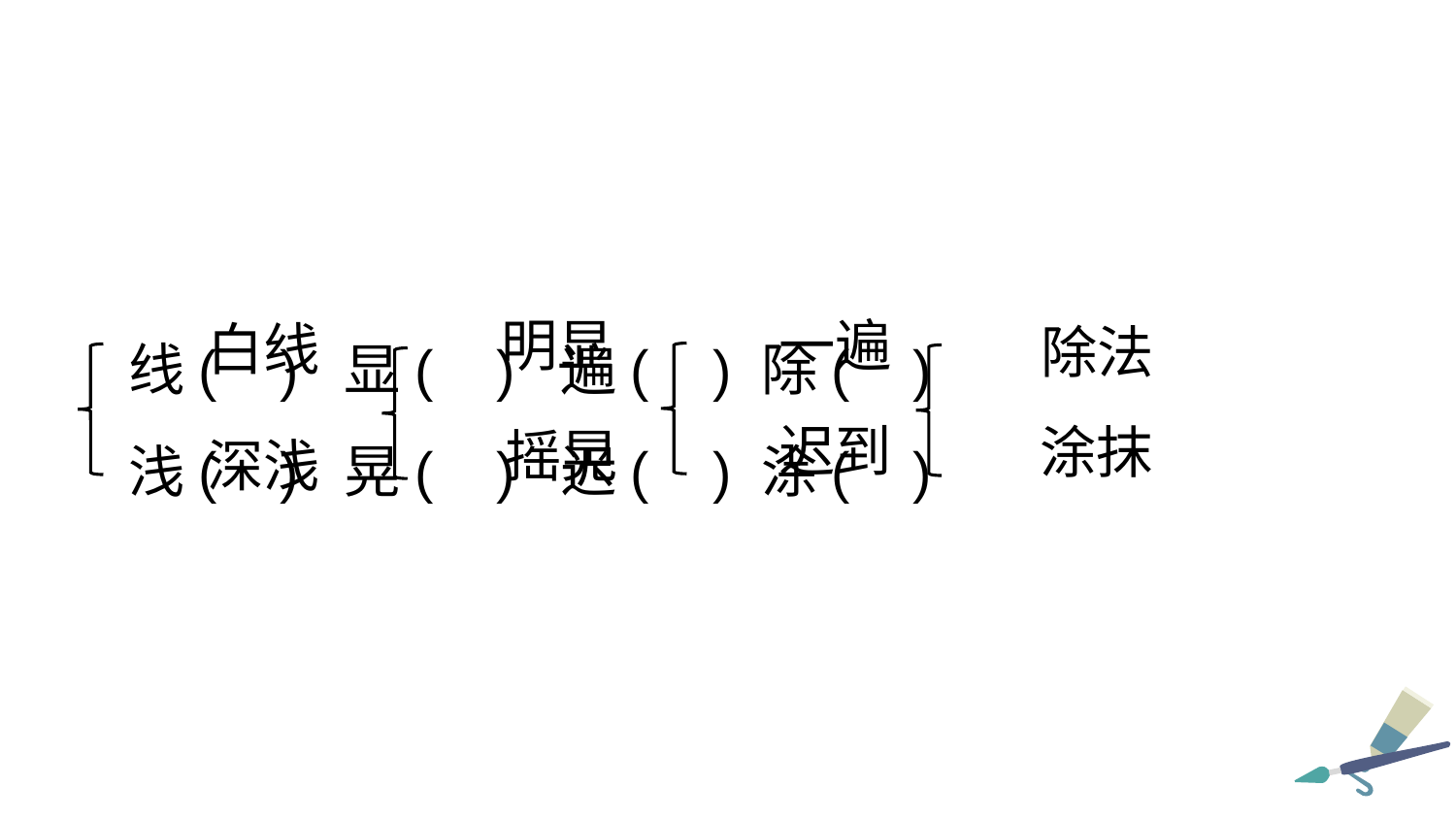

线(    )  显(    )  遍(    ) 除(    )
浅(    )  晃(    )  迟(    ) 涂(    )
明显
一遍
白线
除法

迟到
涂抹
摇晃
深浅